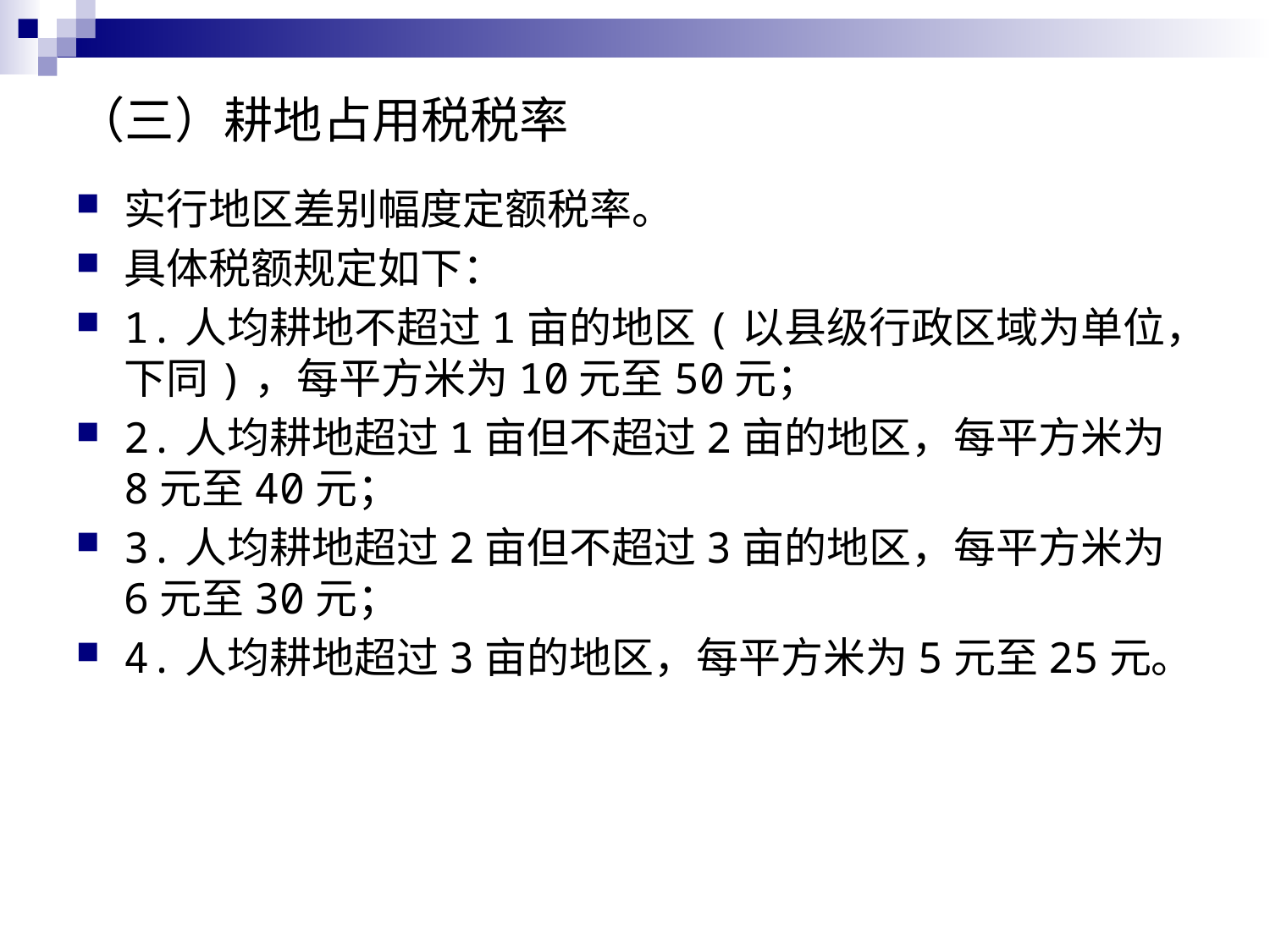

# （三）耕地占用税税率
实行地区差别幅度定额税率。
具体税额规定如下：
1.人均耕地不超过1亩的地区(以县级行政区域为单位，下同)，每平方米为10元至50元；
2.人均耕地超过1亩但不超过2亩的地区，每平方米为8元至40元；
3.人均耕地超过2亩但不超过3亩的地区，每平方米为6元至30元；
4.人均耕地超过3亩的地区，每平方米为5元至25元。